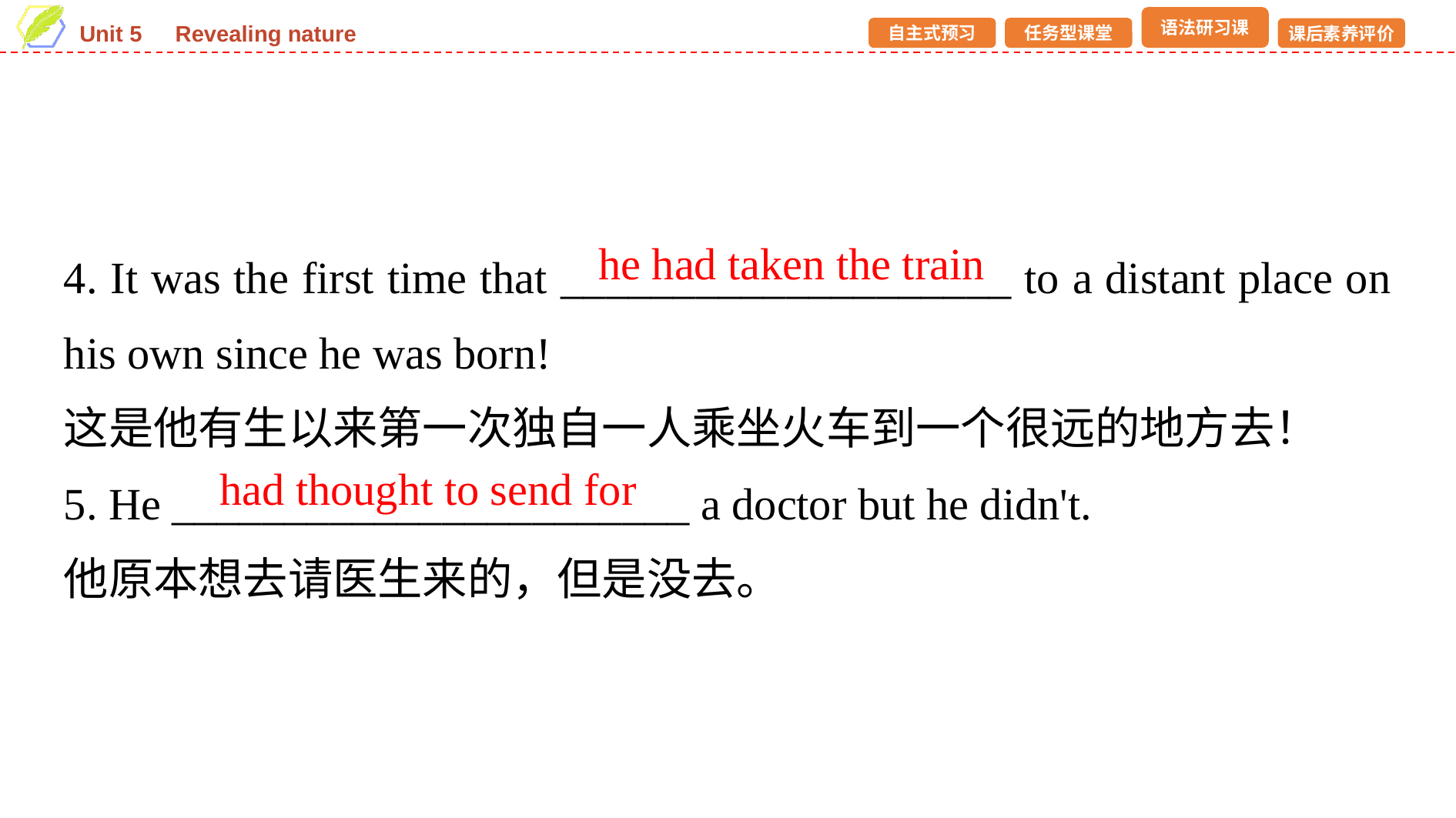

4. It was the first time that ____________________ to a distant place on his own since he was born!
这是他有生以来第一次独自一人乘坐火车到一个很远的地方去！
5. He _______________________ a doctor but he didn't.
他原本想去请医生来的，但是没去。
he had taken the train
had thought to send for